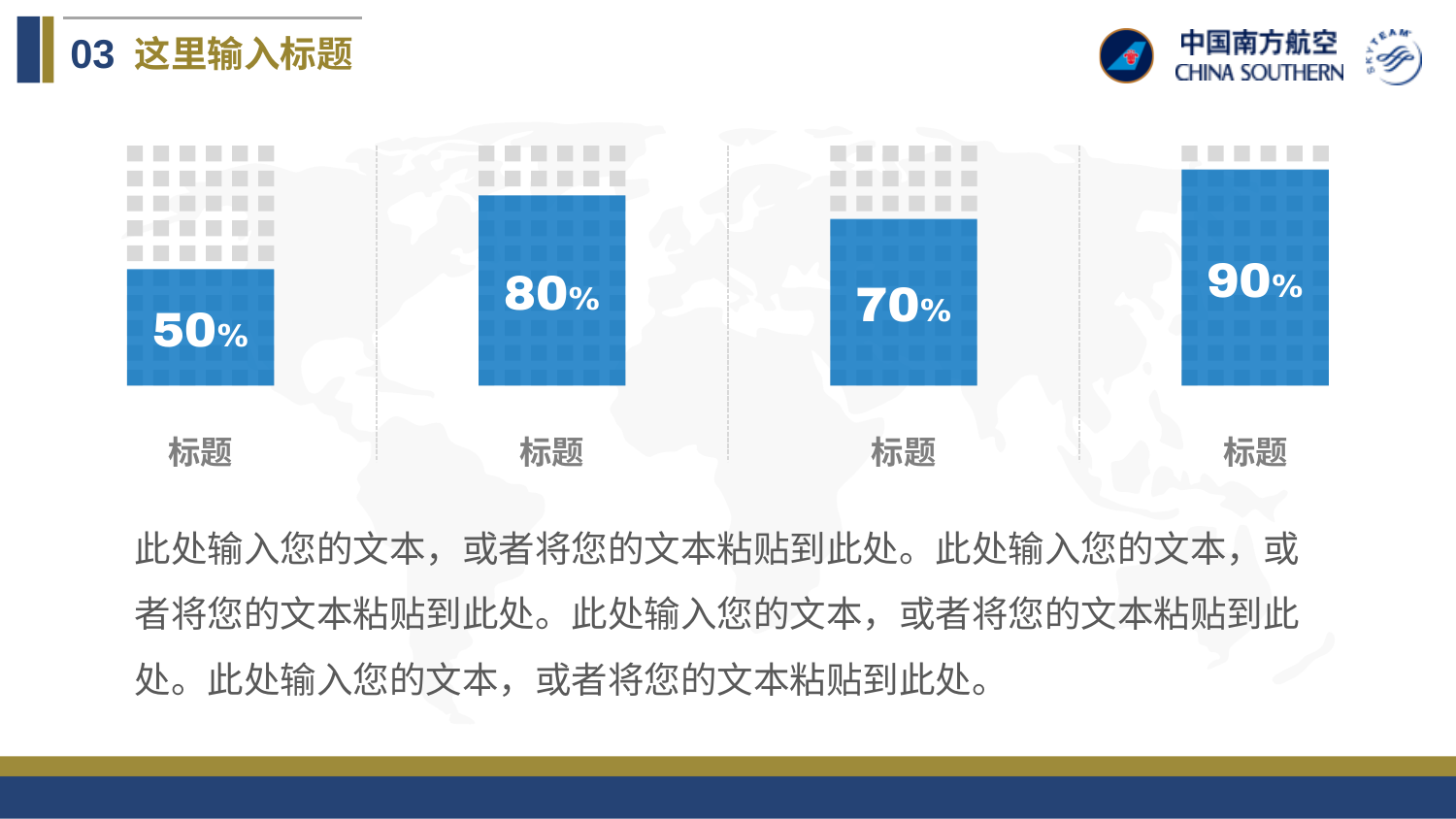

03
这里输入标题

90%
80%
70%
50%
标题
标题
标题
标题
此处输入您的文本，或者将您的文本粘贴到此处。此处输入您的文本，或者将您的文本粘贴到此处。此处输入您的文本，或者将您的文本粘贴到此处。此处输入您的文本，或者将您的文本粘贴到此处。